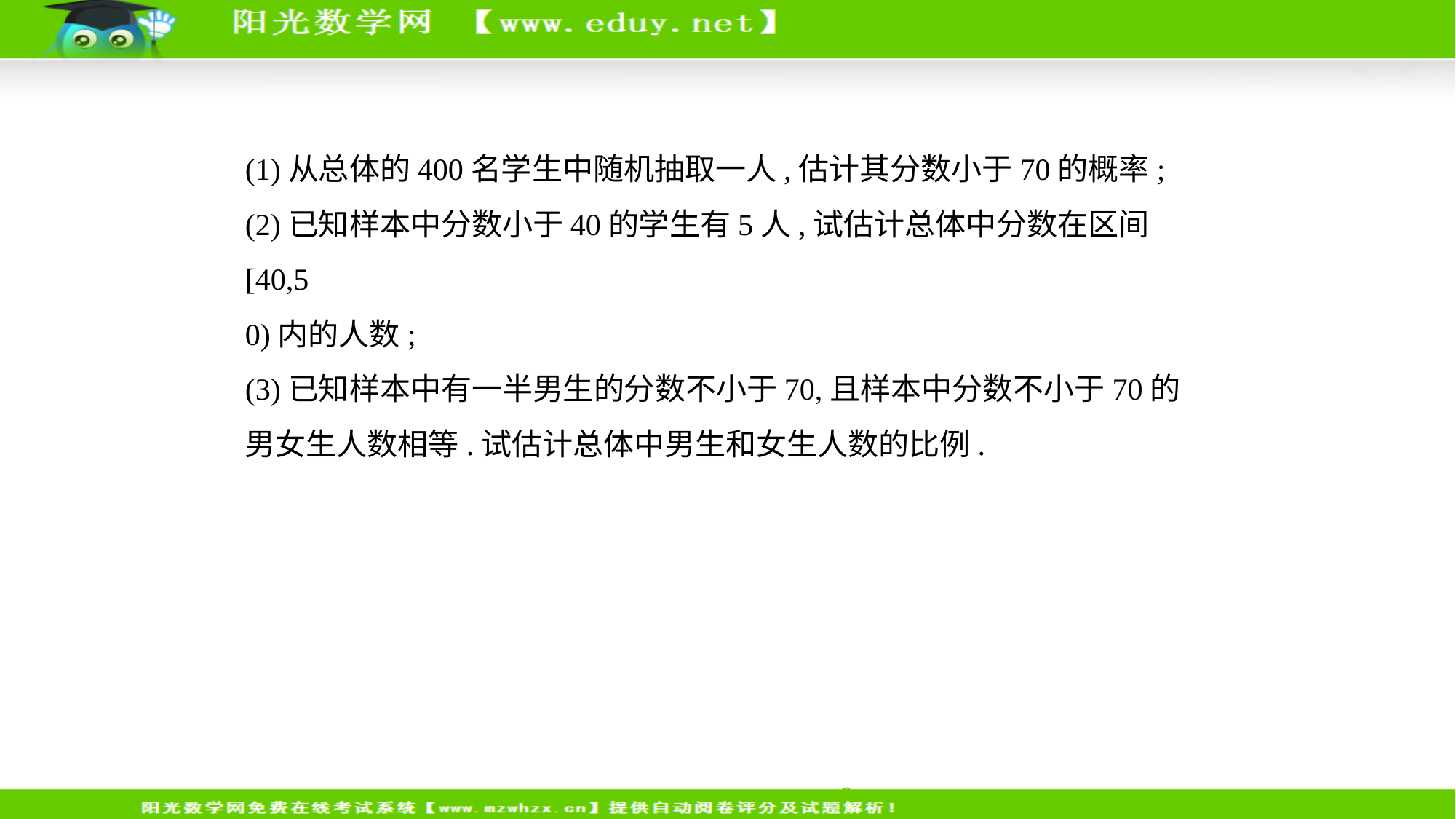

(1)从总体的400名学生中随机抽取一人,估计其分数小于70的概率;
(2)已知样本中分数小于40的学生有5人,试估计总体中分数在区间[40,5
0)内的人数;
(3)已知样本中有一半男生的分数不小于70,且样本中分数不小于70的
男女生人数相等.试估计总体中男生和女生人数的比例.